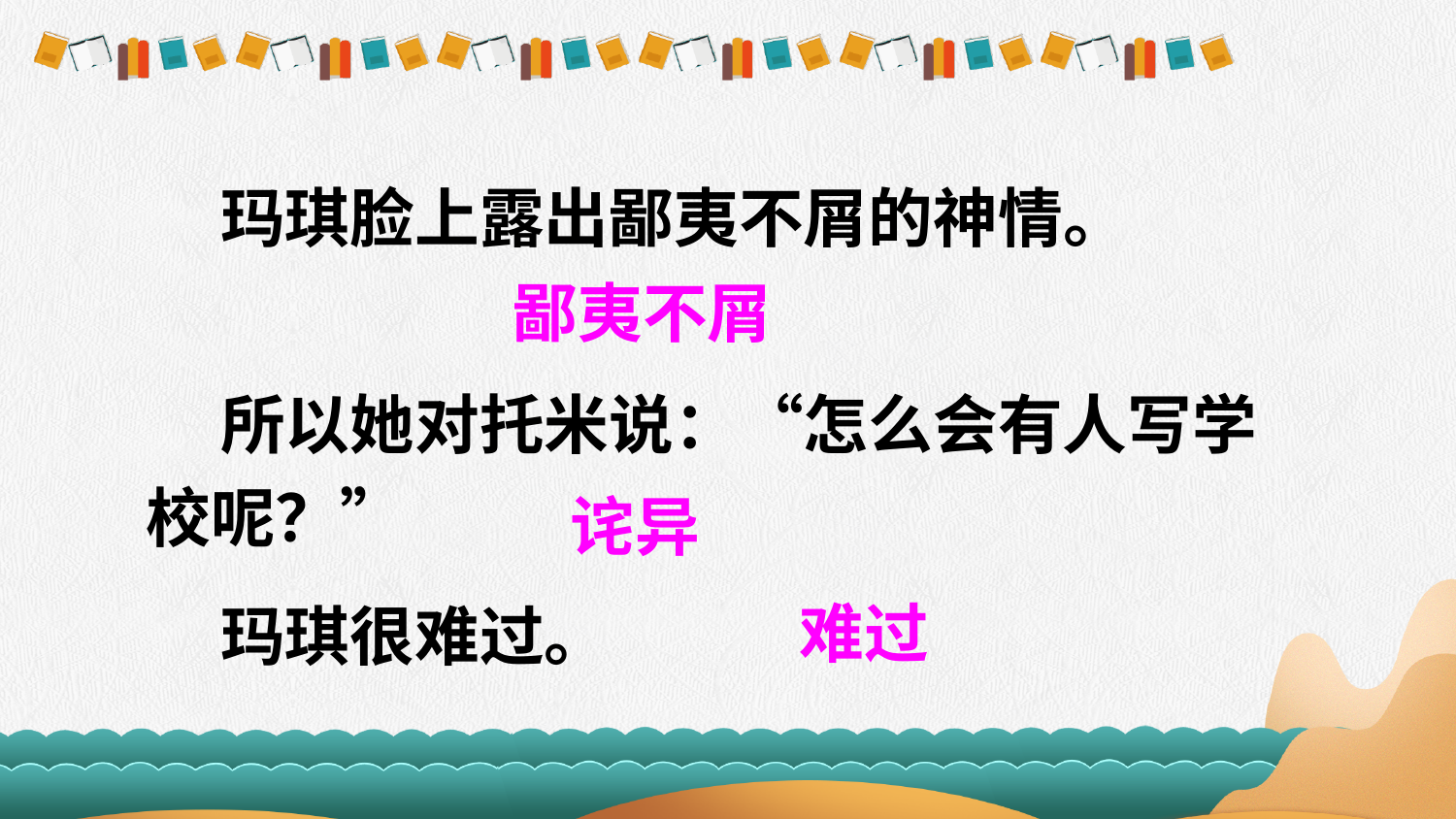

玛琪脸上露出鄙夷不屑的神情。
鄙夷不屑
    所以她对托米说：“怎么会有人写学校呢？”
诧异
难过
    玛琪很难过。